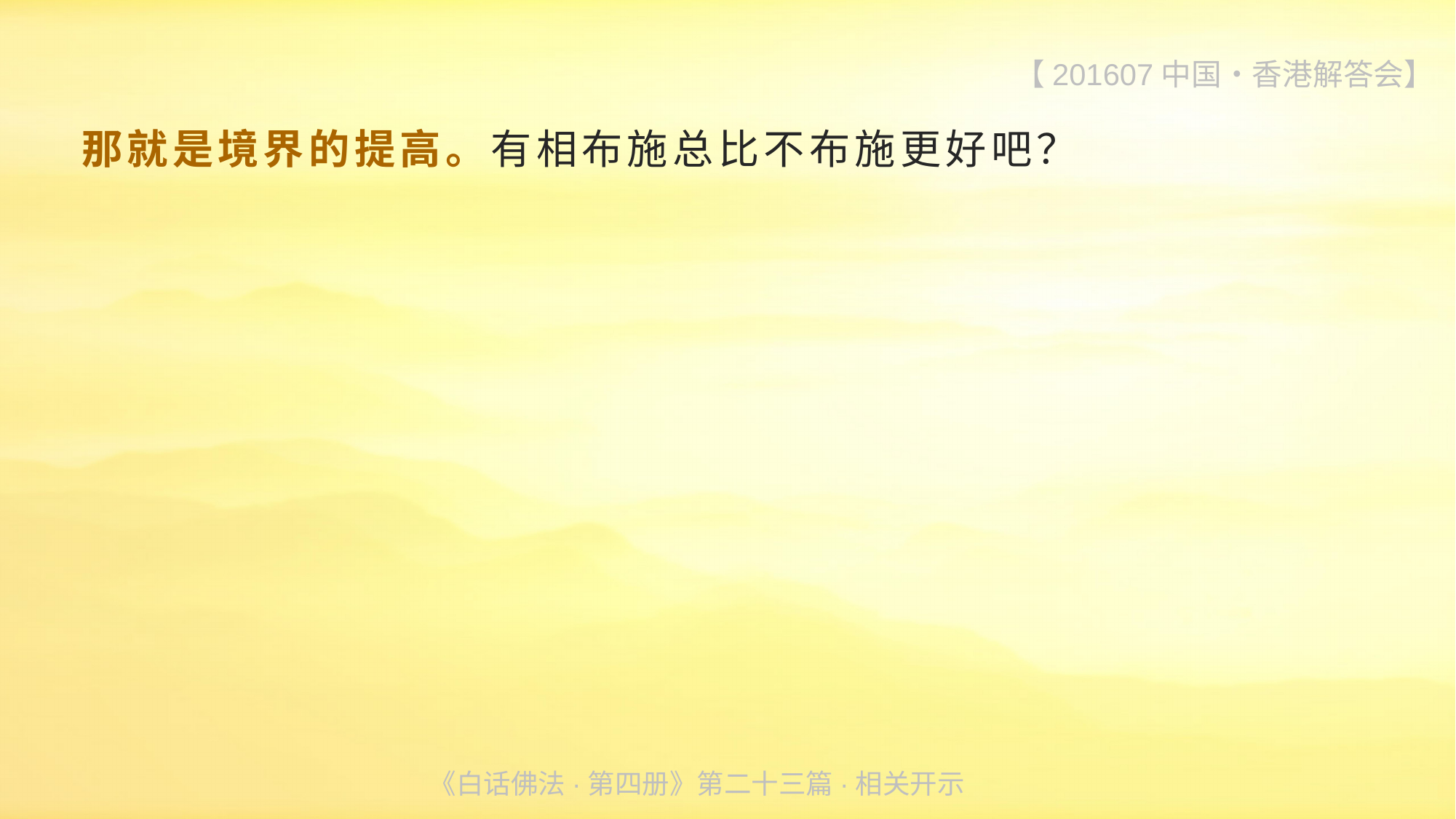

【201607中国•香港解答会】
那就是境界的提高。有相布施总比不布施更好吧？
《白话佛法·第四册》第二十三篇·相关开示